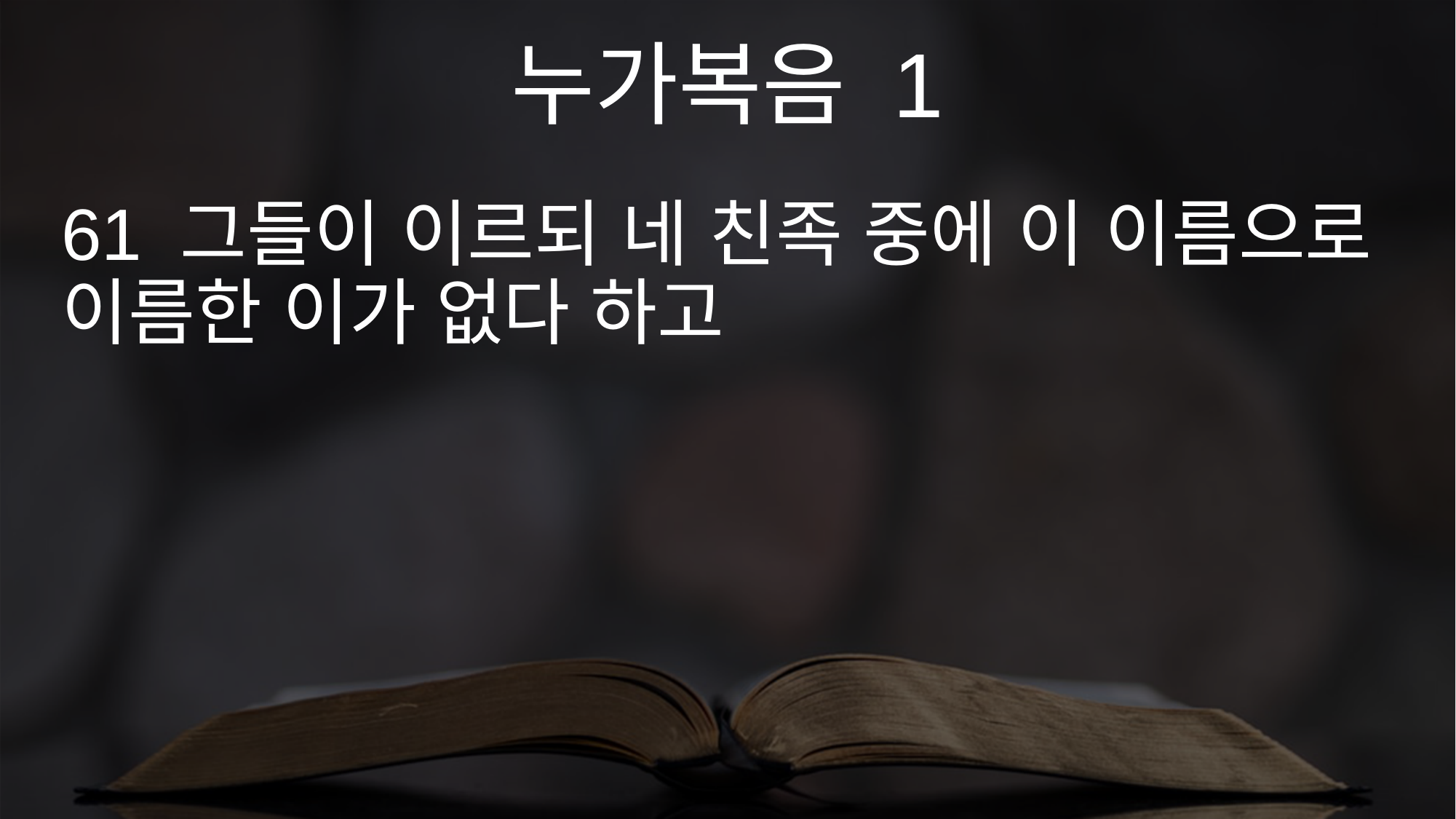

누가복음 1
61 그들이 이르되 네 친족 중에 이 이름으로 이름한 이가 없다 하고